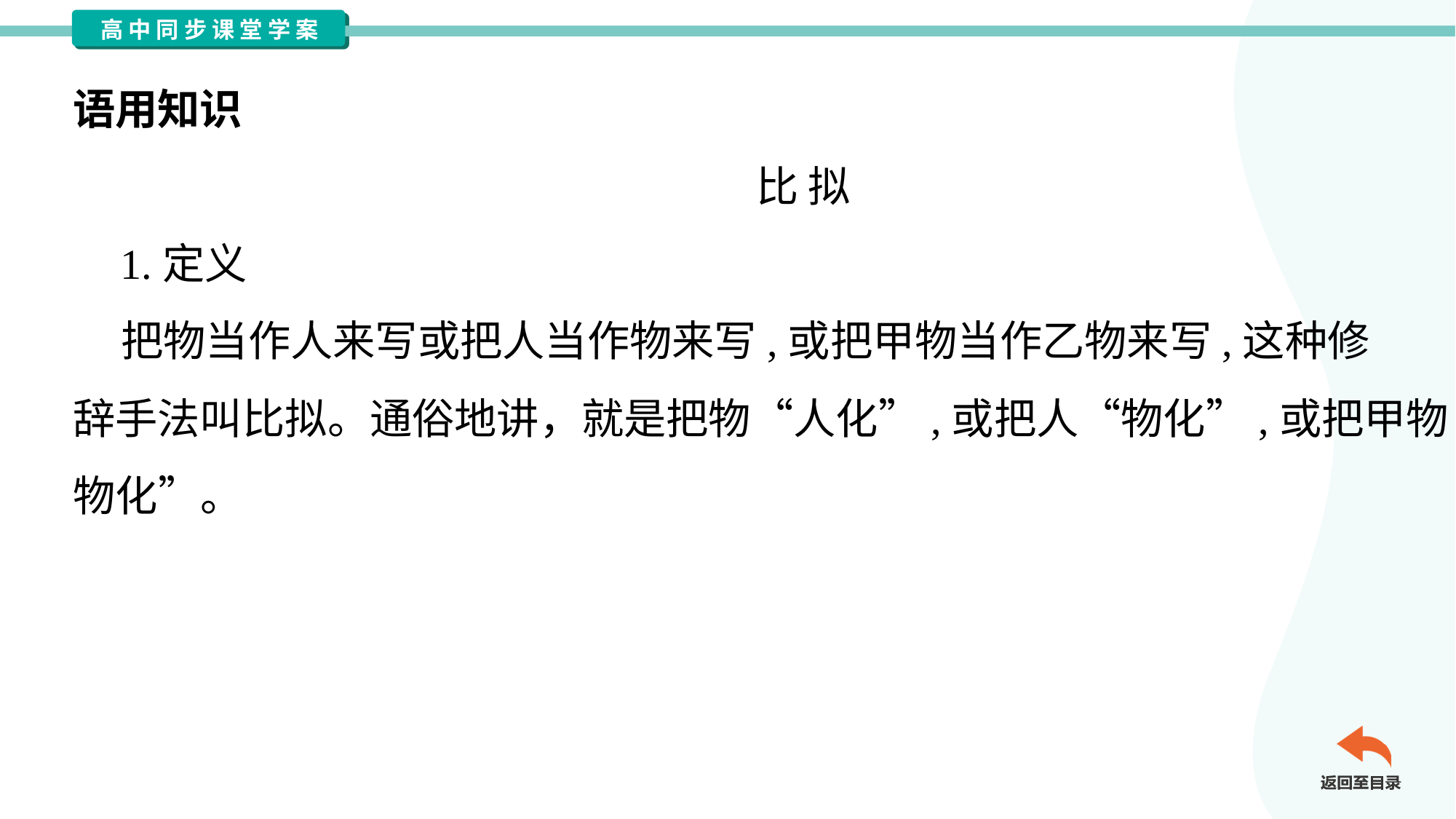

语用知识
比 拟
    1.定义
    把物当作人来写或把人当作物来写,或把甲物当作乙物来写,这种修
辞手法叫比拟。通俗地讲，就是把物“人化”,或把人“物化”,或把甲物“乙
物化”。